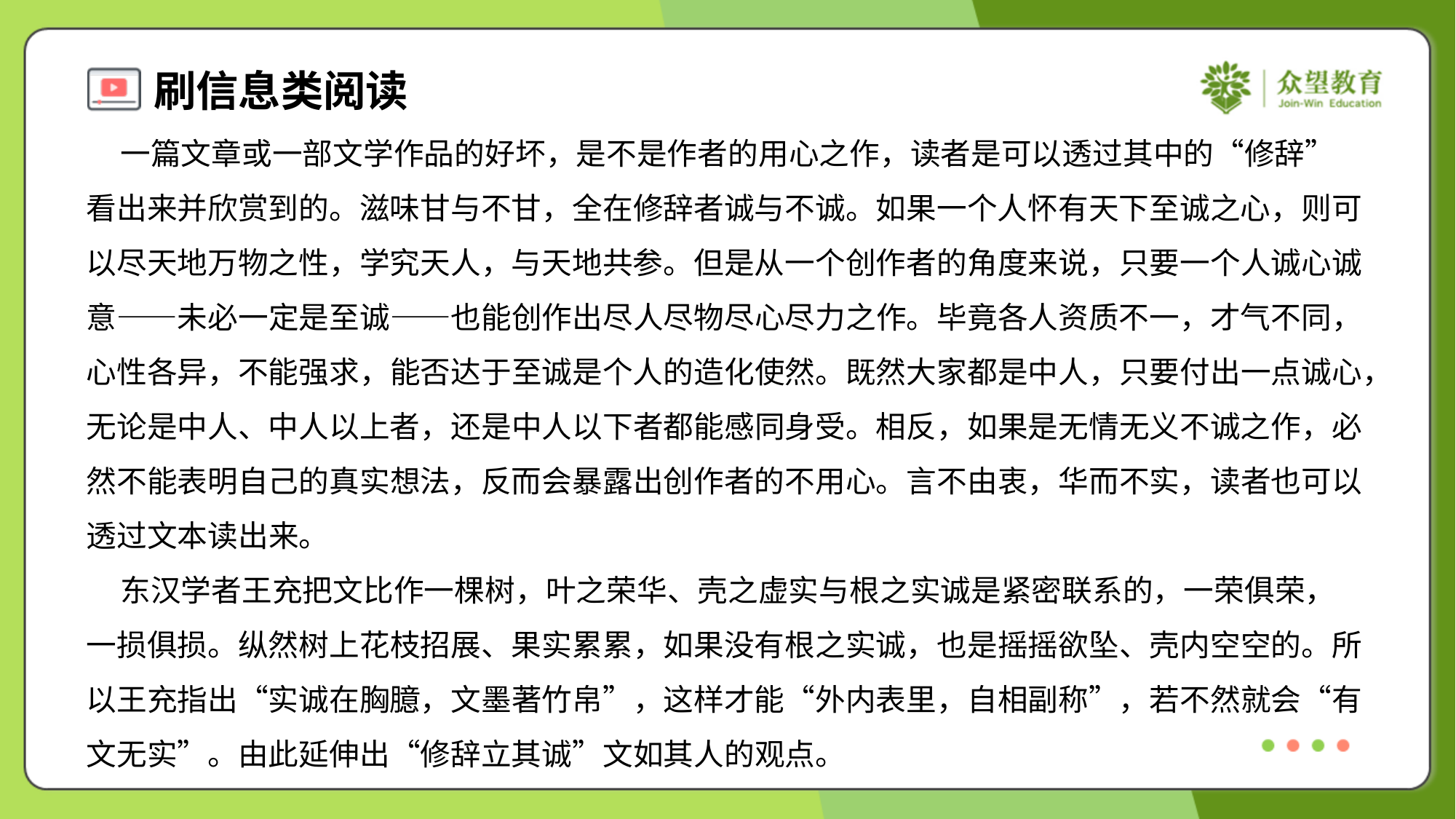

一篇文章或一部文学作品的好坏，是不是作者的用心之作，读者是可以透过其中的“修辞”
看出来并欣赏到的。滋味甘与不甘，全在修辞者诚与不诚。如果一个人怀有天下至诚之心，则可
以尽天地万物之性，学究天人，与天地共参。但是从一个创作者的角度来说，只要一个人诚心诚
意——未必一定是至诚——也能创作出尽人尽物尽心尽力之作。毕竟各人资质不一，才气不同，
心性各异，不能强求，能否达于至诚是个人的造化使然。既然大家都是中人，只要付出一点诚心，
无论是中人、中人以上者，还是中人以下者都能感同身受。相反，如果是无情无义不诚之作，必
然不能表明自己的真实想法，反而会暴露出创作者的不用心。言不由衷，华而不实，读者也可以
透过文本读出来。
    东汉学者王充把文比作一棵树，叶之荣华、壳之虚实与根之实诚是紧密联系的，一荣俱荣，
一损俱损。纵然树上花枝招展、果实累累，如果没有根之实诚，也是摇摇欲坠、壳内空空的。所
以王充指出“实诚在胸臆，文墨著竹帛”，这样才能“外内表里，自相副称”，若不然就会“有
文无实”。由此延伸出“修辞立其诚”文如其人的观点。